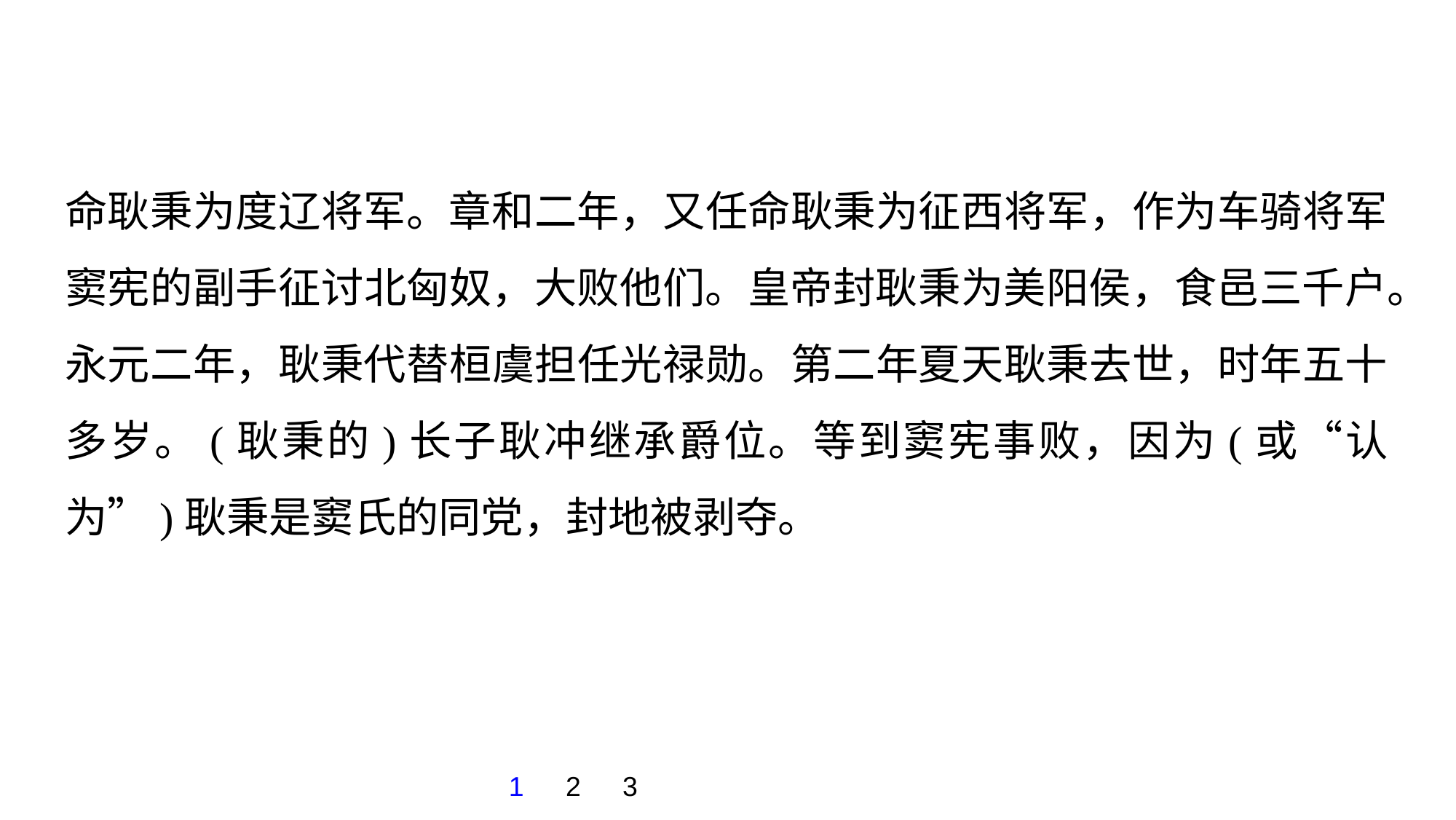

命耿秉为度辽将军。章和二年，又任命耿秉为征西将军，作为车骑将军窦宪的副手征讨北匈奴，大败他们。皇帝封耿秉为美阳侯，食邑三千户。永元二年，耿秉代替桓虞担任光禄勋。第二年夏天耿秉去世，时年五十多岁。(耿秉的)长子耿冲继承爵位。等到窦宪事败，因为(或“认为”)耿秉是窦氏的同党，封地被剥夺。
1
2
3